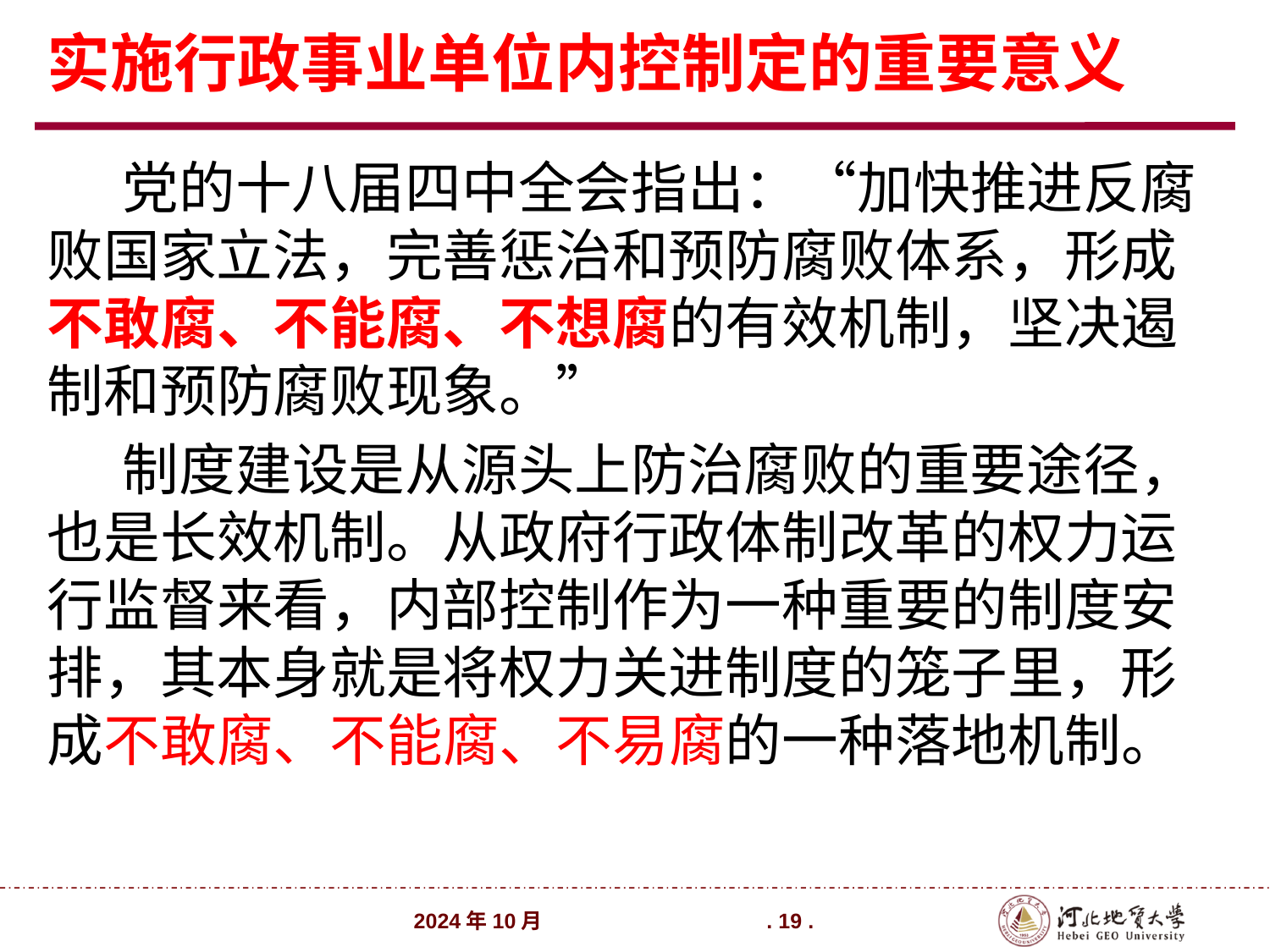

# 实施行政事业单位内控制定的重要意义
党的十八届四中全会指出：“加快推进反腐败国家立法，完善惩治和预防腐败体系，形成不敢腐、不能腐、不想腐的有效机制，坚决遏制和预防腐败现象。”
制度建设是从源头上防治腐败的重要途径，也是长效机制。从政府行政体制改革的权力运行监督来看，内部控制作为一种重要的制度安排，其本身就是将权力关进制度的笼子里，形成不敢腐、不能腐、不易腐的一种落地机制。
2024年10月                                             . 19 .